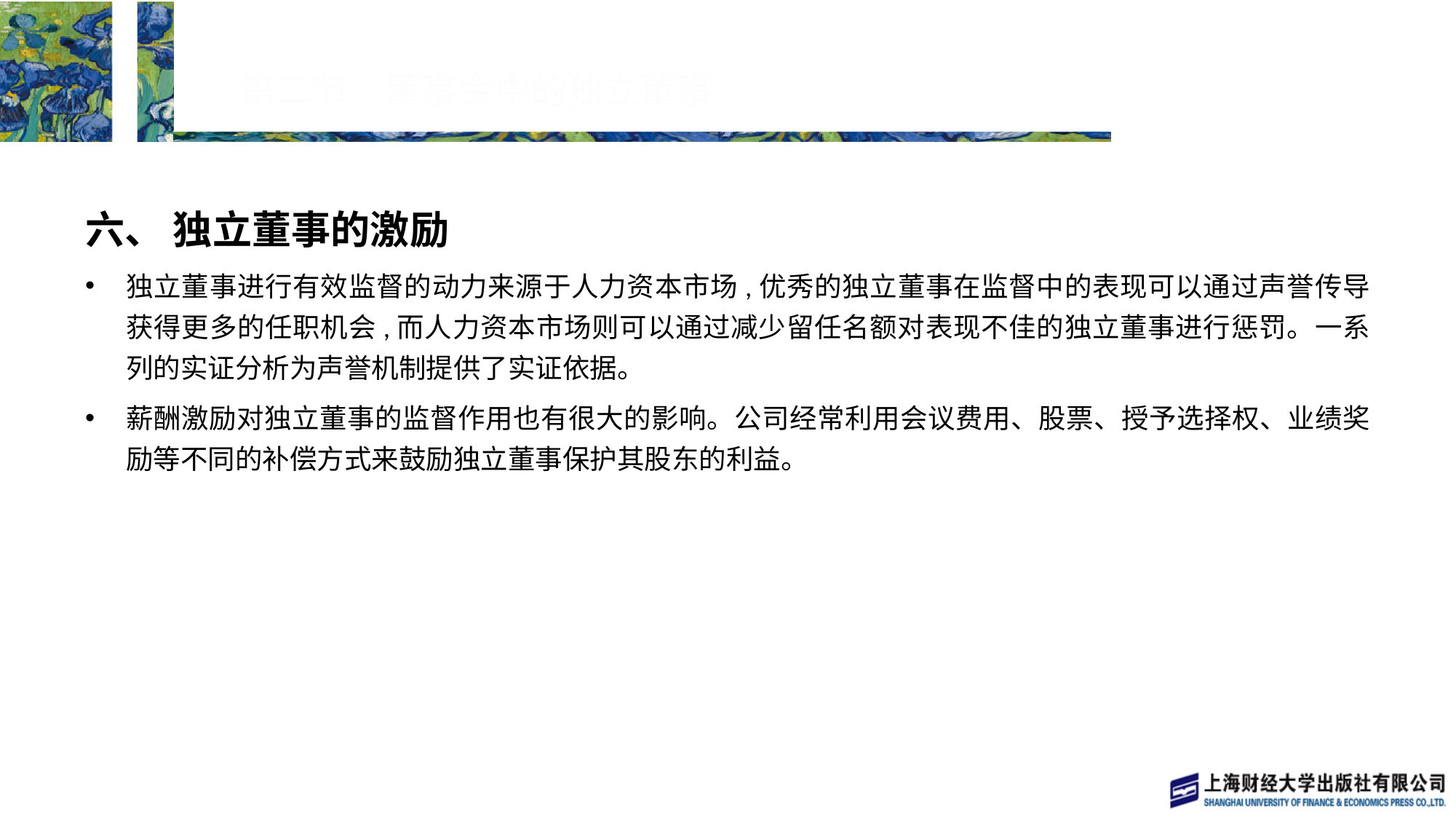

# 第二节　董事会中的独立董事
六、 独立董事的激励
独立董事进行有效监督的动力来源于人力资本市场,优秀的独立董事在监督中的表现可以通过声誉传导获得更多的任职机会,而人力资本市场则可以通过减少留任名额对表现不佳的独立董事进行惩罚。一系列的实证分析为声誉机制提供了实证依据。
薪酬激励对独立董事的监督作用也有很大的影响。公司经常利用会议费用、股票、授予选择权、业绩奖励等不同的补偿方式来鼓励独立董事保护其股东的利益。